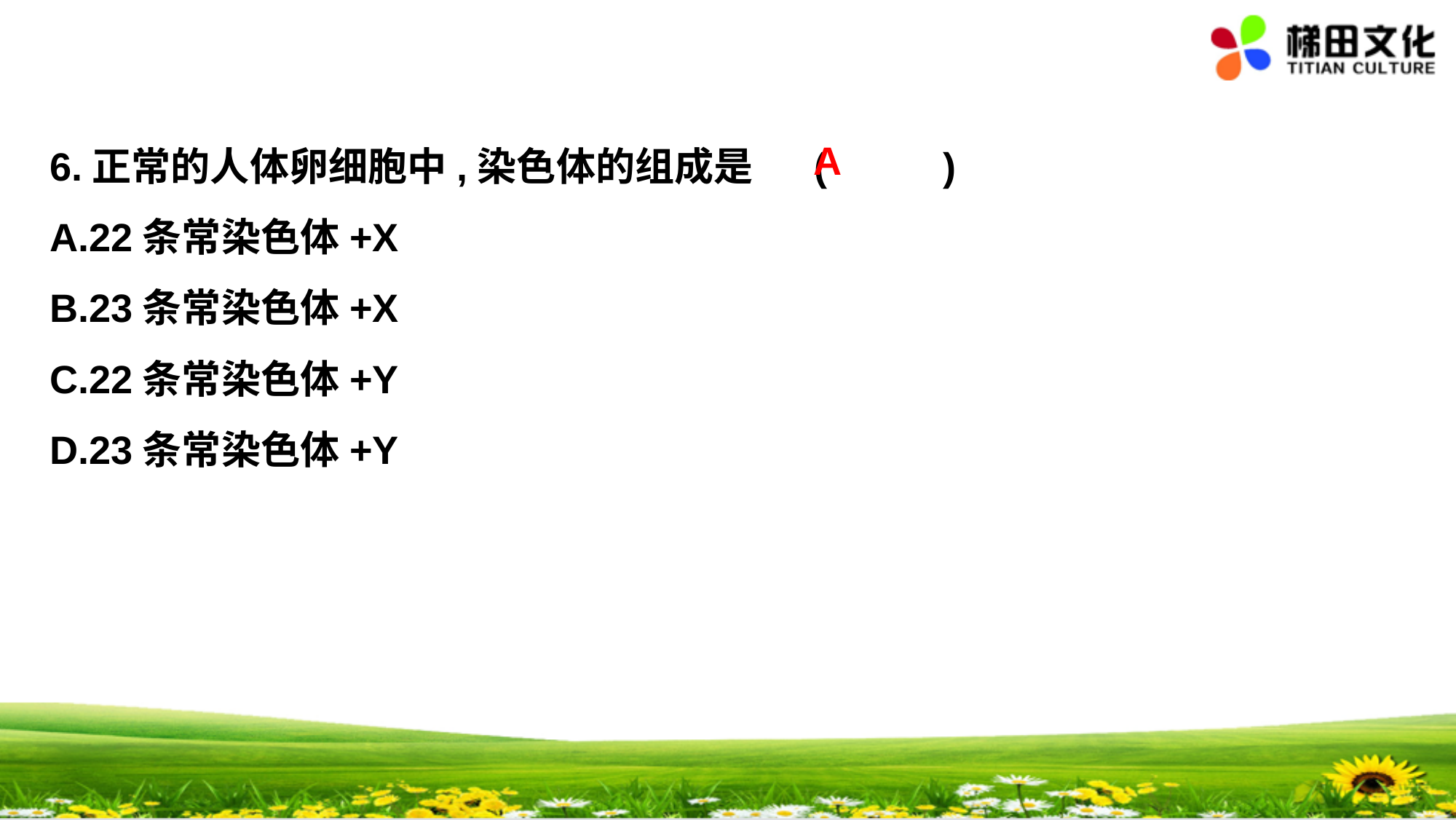

A
6.正常的人体卵细胞中,染色体的组成是	(　  　)
A.22条常染色体+X
B.23条常染色体+X
C.22条常染色体+Y
D.23条常染色体+Y